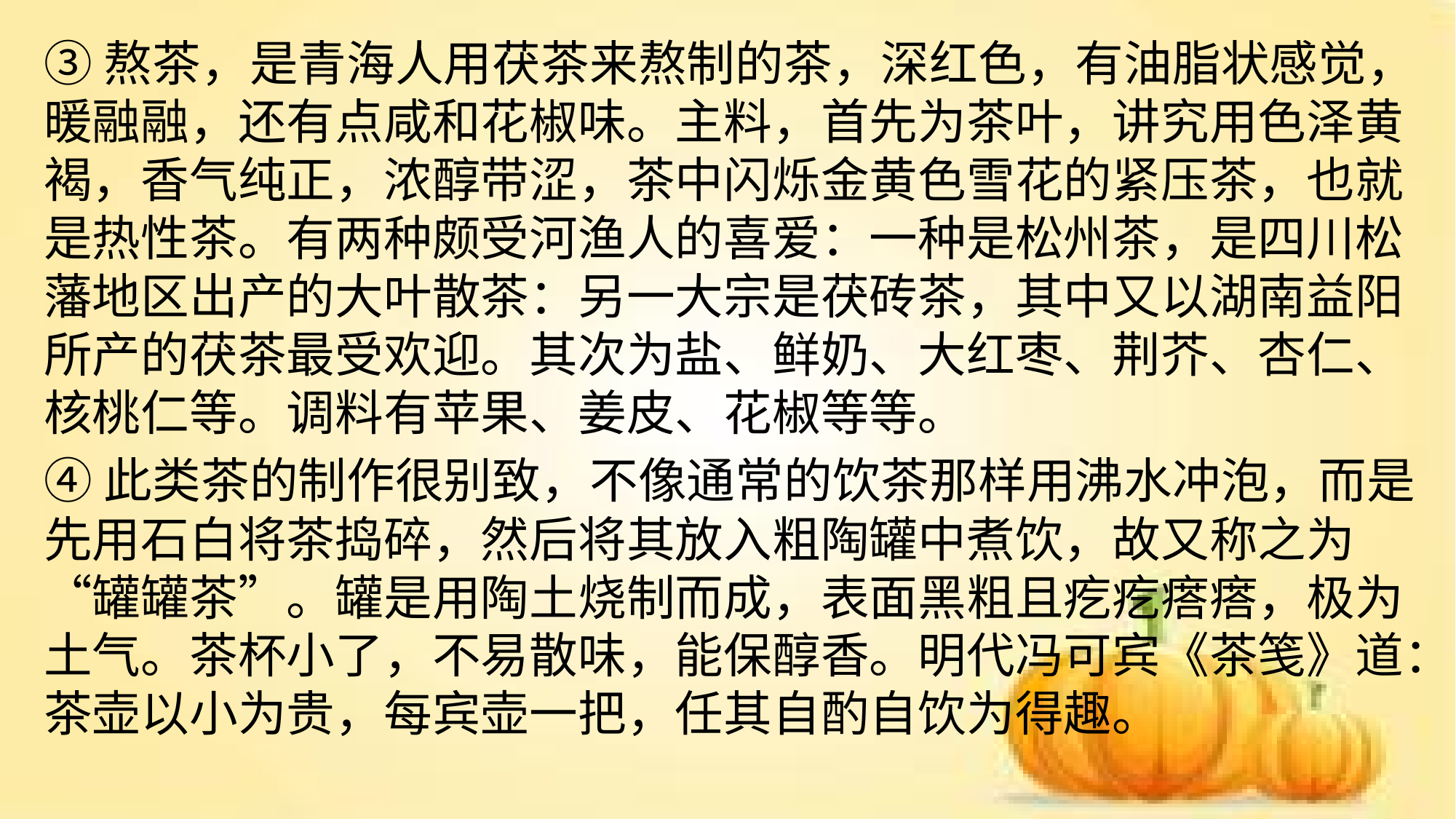

③熬茶，是青海人用茯茶来熬制的茶，深红色，有油脂状感觉，暖融融，还有点咸和花椒味。主料，首先为茶叶，讲究用色泽黄褐，香气纯正，浓醇带涩，茶中闪烁金黄色雪花的紧压茶，也就是热性茶。有两种颇受河渔人的喜爱：一种是松州茶，是四川松藩地区出产的大叶散茶：另一大宗是茯砖茶，其中又以湖南益阳所产的茯茶最受欢迎。其次为盐、鲜奶、大红枣、荆芥、杏仁、核桃仁等。调料有苹果、姜皮、花椒等等。
④此类茶的制作很别致，不像通常的饮茶那样用沸水冲泡，而是先用石白将茶捣碎，然后将其放入粗陶罐中煮饮，故又称之为“罐罐茶”。罐是用陶土烧制而成，表面黑粗且疙疙瘩瘩，极为土气。茶杯小了，不易散味，能保醇香。明代冯可宾《茶笺》道：茶壶以小为贵，每宾壶一把，任其自酌自饮为得趣。